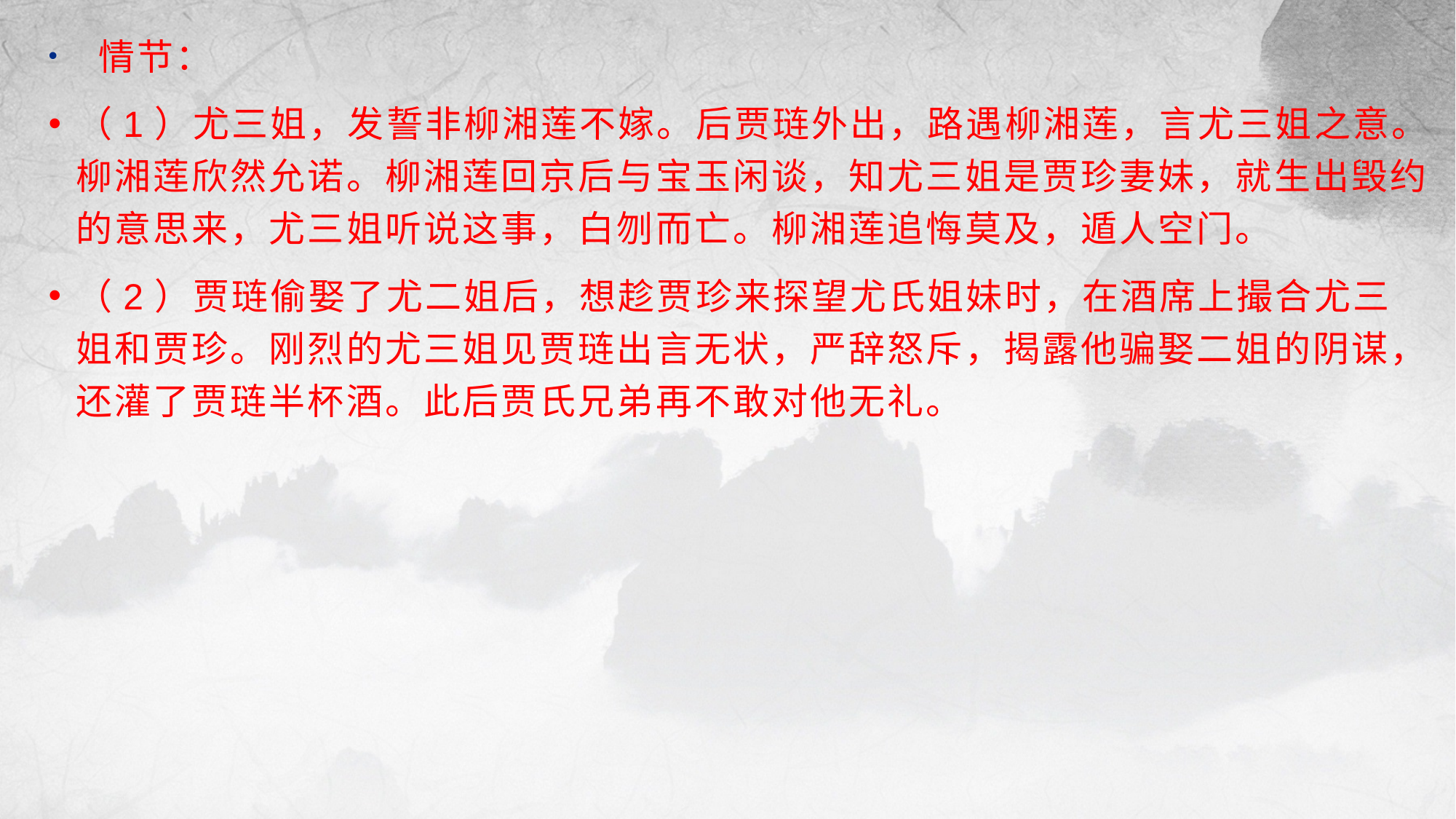

情节：
（1）尤三姐，发誓非柳湘莲不嫁。后贾琏外出，路遇柳湘莲，言尤三姐之意。柳湘莲欣然允诺。柳湘莲回京后与宝玉闲谈，知尤三姐是贾珍妻妹，就生出毁约的意思来，尤三姐听说这事，白刎而亡。柳湘莲追悔莫及，遁人空门。
（2）贾琏偷娶了尤二姐后，想趁贾珍来探望尤氏姐妹时，在酒席上撮合尤三姐和贾珍。刚烈的尤三姐见贾琏出言无状，严辞怒斥，揭露他骗娶二姐的阴谋，还灌了贾琏半杯酒。此后贾氏兄弟再不敢对他无礼。